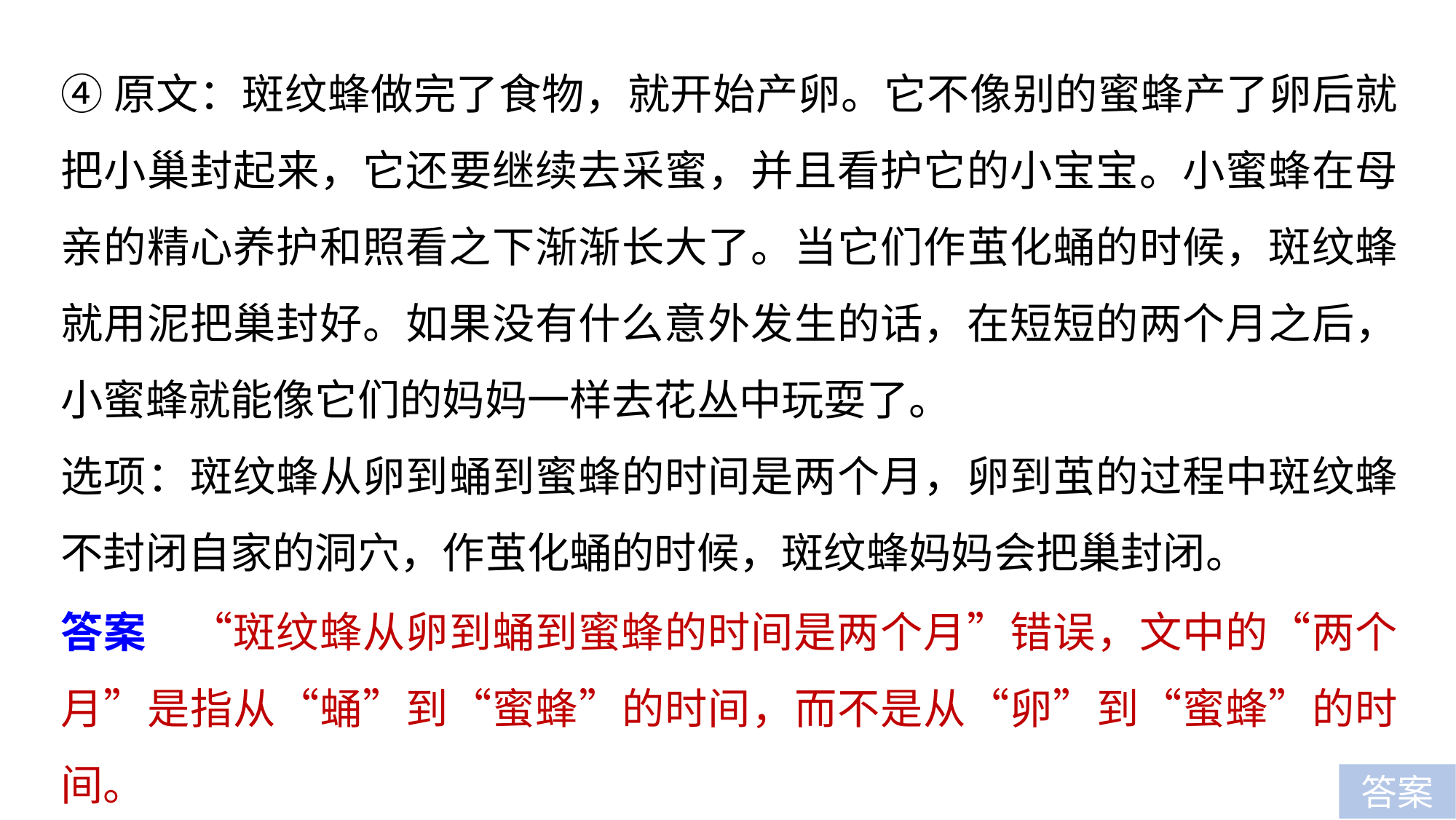

④原文：斑纹蜂做完了食物，就开始产卵。它不像别的蜜蜂产了卵后就把小巢封起来，它还要继续去采蜜，并且看护它的小宝宝。小蜜蜂在母亲的精心养护和照看之下渐渐长大了。当它们作茧化蛹的时候，斑纹蜂就用泥把巢封好。如果没有什么意外发生的话，在短短的两个月之后，小蜜蜂就能像它们的妈妈一样去花丛中玩耍了。
选项：斑纹蜂从卵到蛹到蜜蜂的时间是两个月，卵到茧的过程中斑纹蜂不封闭自家的洞穴，作茧化蛹的时候，斑纹蜂妈妈会把巢封闭。
答案　“斑纹蜂从卵到蛹到蜜蜂的时间是两个月”错误，文中的“两个月”是指从“蛹”到“蜜蜂”的时间，而不是从“卵”到“蜜蜂”的时间。
答案